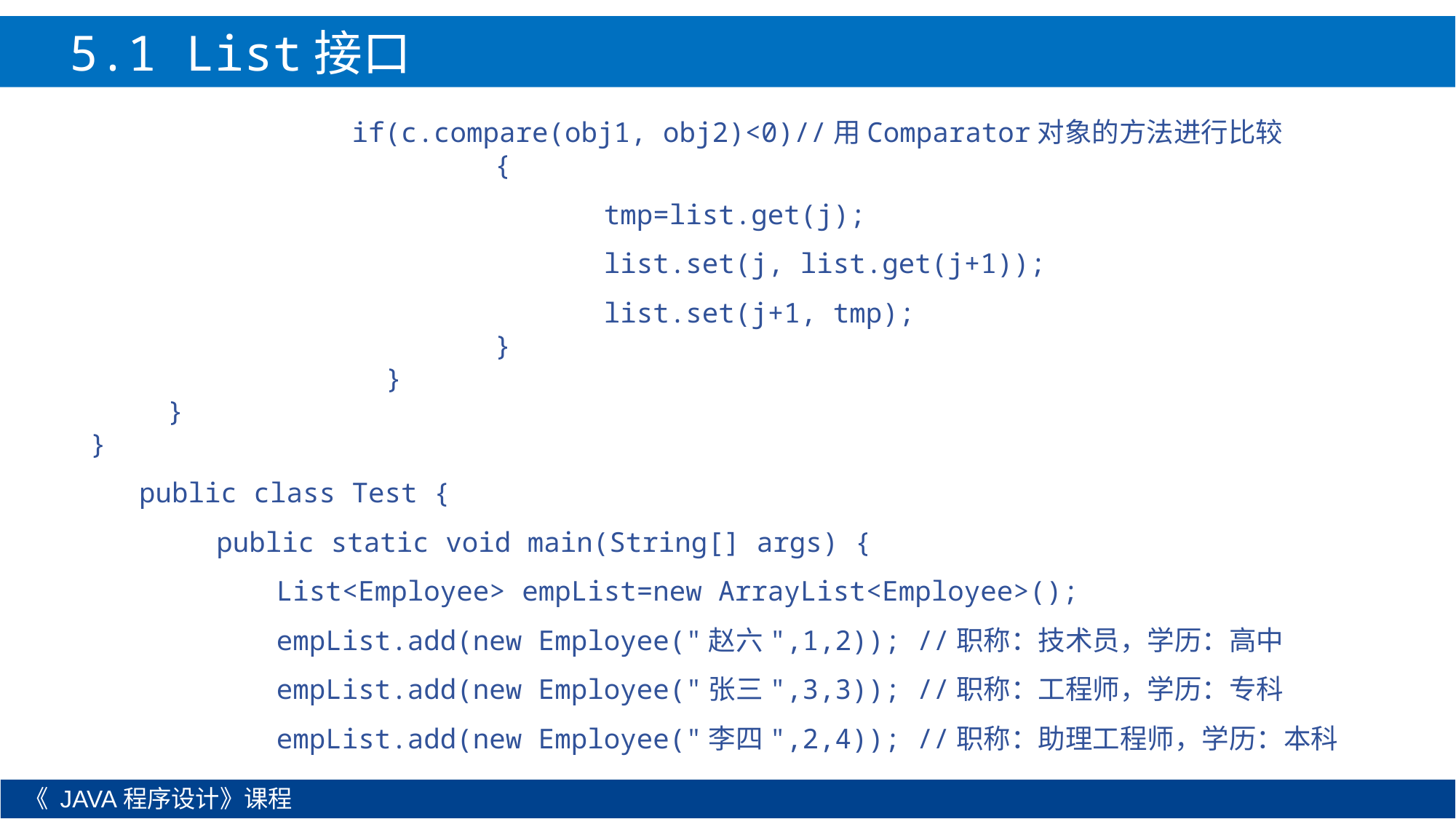

5.1 List接口
                if(c.compare(obj1, obj2)<0)//用Comparator对象的方法进行比较
				{
					tmp=list.get(j);
					list.set(j, list.get(j+1));
					list.set(j+1, tmp);
				}
			}
	}
}
   public class Test {
	   public static void main(String[] args) {
		List<Employee> empList=new ArrayList<Employee>();
		empList.add(new Employee("赵六",1,2)); //职称：技术员，学历：高中
		empList.add(new Employee("张三",3,3)); //职称：工程师，学历：专科
		empList.add(new Employee("李四",2,4)); //职称：助理工程师，学历：本科
《 JAVA程序设计》课程